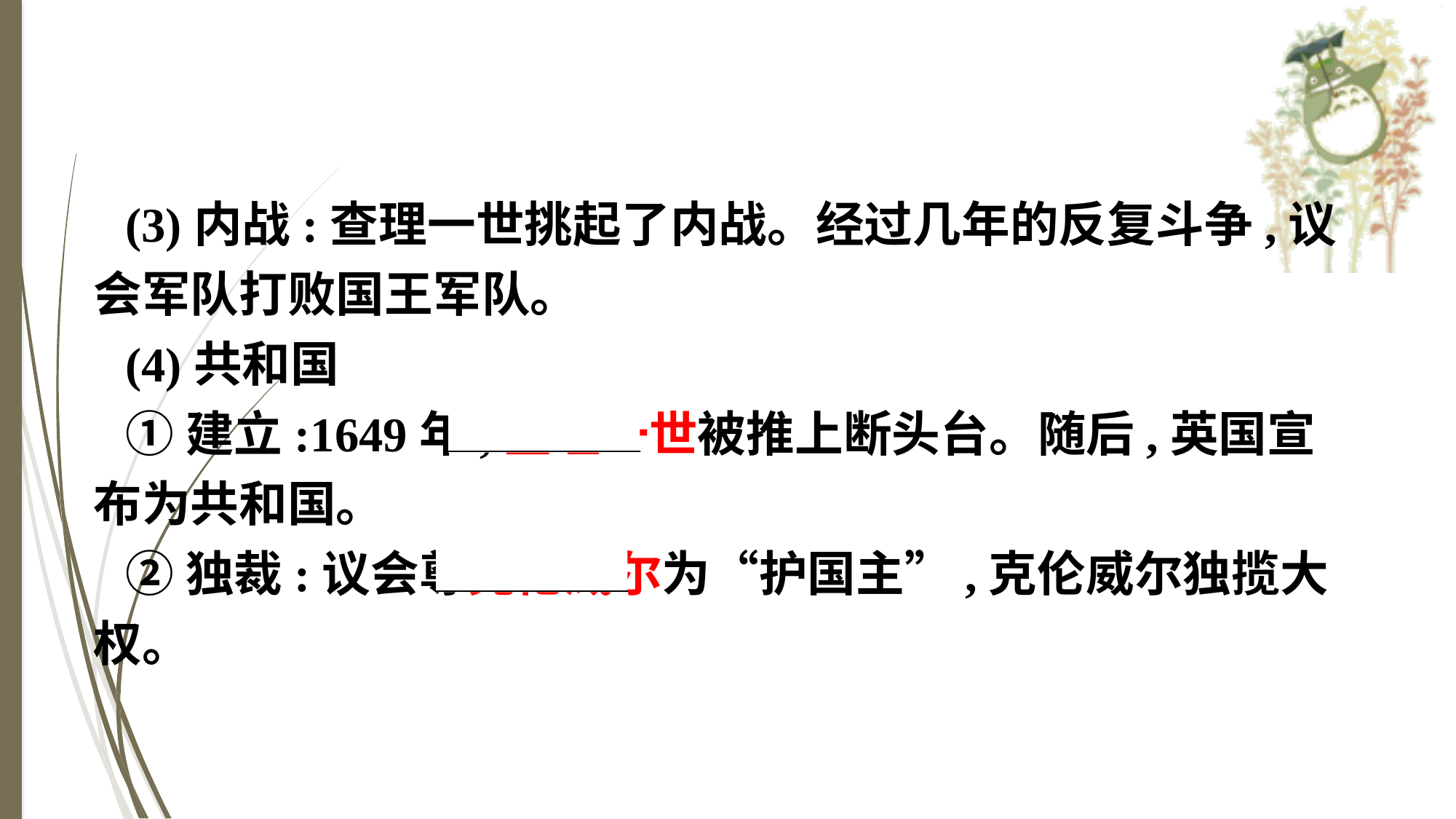

(3)内战:查理一世挑起了内战。经过几年的反复斗争,议会军队打败国王军队。
(4)共和国
①建立:1649年,查理一世被推上断头台。随后,英国宣布为共和国。
②独裁:议会尊克伦威尔为“护国主”,克伦威尔独揽大权。